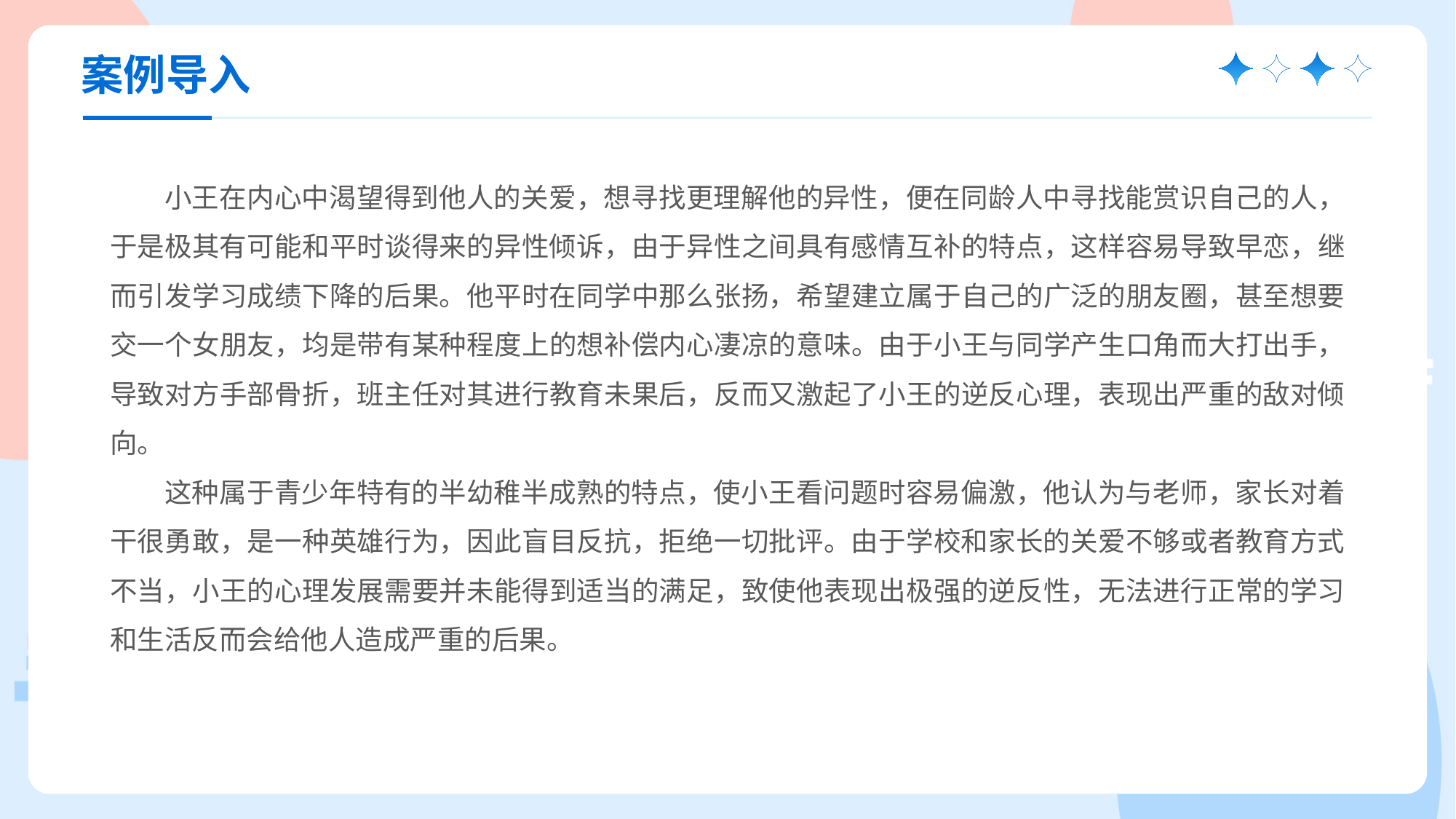

案例导入
小王在内心中渴望得到他人的关爱，想寻找更理解他的异性，便在同龄人中寻找能赏识自己的人，于是极其有可能和平时谈得来的异性倾诉，由于异性之间具有感情互补的特点，这样容易导致早恋，继而引发学习成绩下降的后果。他平时在同学中那么张扬，希望建立属于自己的广泛的朋友圈，甚至想要交一个女朋友，均是带有某种程度上的想补偿内心凄凉的意味。由于小王与同学产生口角而大打出手，导致对方手部骨折，班主任对其进行教育未果后，反而又激起了小王的逆反心理，表现出严重的敌对倾向。
这种属于青少年特有的半幼稚半成熟的特点，使小王看问题时容易偏激，他认为与老师，家长对着干很勇敢，是一种英雄行为，因此盲目反抗，拒绝一切批评。由于学校和家长的关爱不够或者教育方式不当，小王的心理发展需要并未能得到适当的满足，致使他表现出极强的逆反性，无法进行正常的学习和生活反而会给他人造成严重的后果。